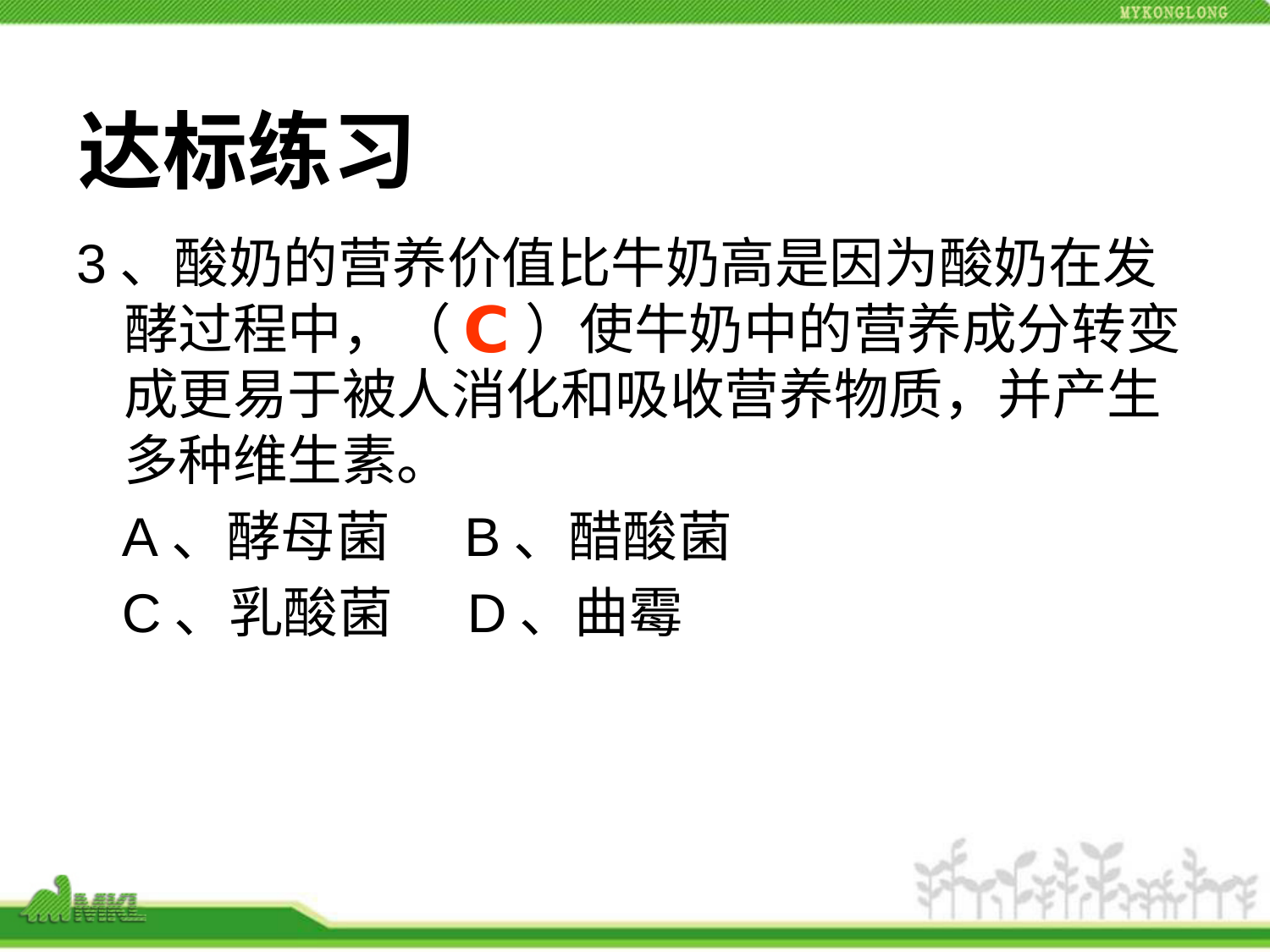

# 3、酸奶的营养价值比牛奶高是因为酸奶在发酵过程中，（      ）使牛奶中的营养成分转变成更易于被人消化和吸收营养物质，并产生多种维生素。
   A、酵母菌     B、醋酸菌
   C、乳酸菌     D、曲霉

达标练习
C